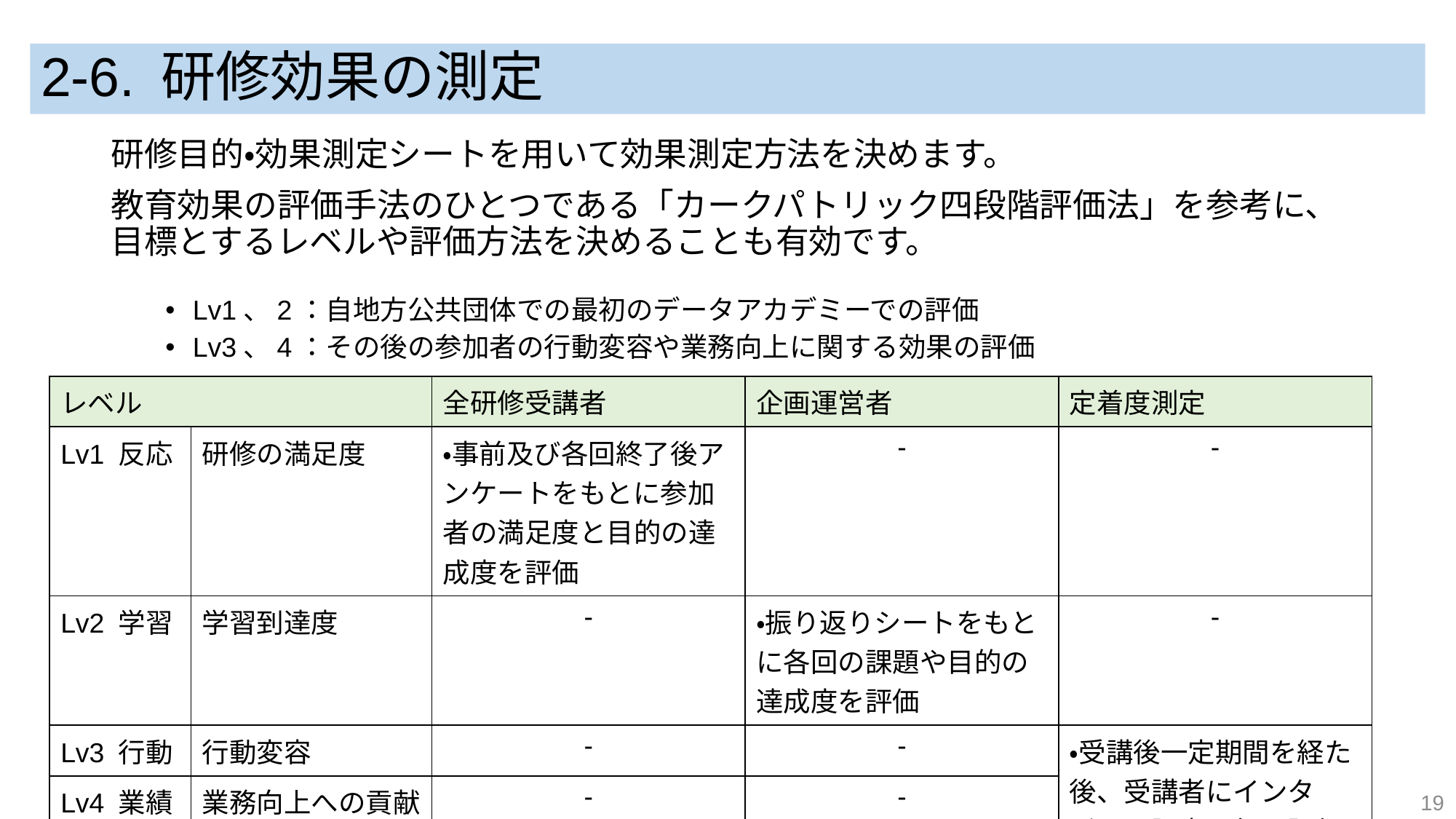

# 2-6. 研修効果の測定
研修目的・効果測定シートを用いて効果測定方法を決めます。
教育効果の評価手法のひとつである「カークパトリック四段階評価法」を参考に、目標とするレベルや評価方法を決めることも有効です。

Lv1、2：自地方公共団体での最初のデータアカデミーでの評価
Lv3、4：その後の参加者の行動変容や業務向上に関する効果の評価
| レベル |  | 全研修受講者 | 企画運営者 | 定着度測定 |
| --- | --- | --- | --- | --- |
| Lv1 反応 | 研修の満足度 | ・事前及び各回終了後アンケートをもとに参加者の満足度と目的の達成度を評価 | - | - |
| Lv2 学習 | 学習到達度 | - | ・振り返りシートをもとに各回の課題や目的の達成度を評価 | - |
| Lv3 行動 | 行動変容 | - | - | ・受講後一定期間を経た後、受講者にインタビュー調査を行い評価 |
| Lv4 業績 | 業務向上への貢献 | - | - |  |
19